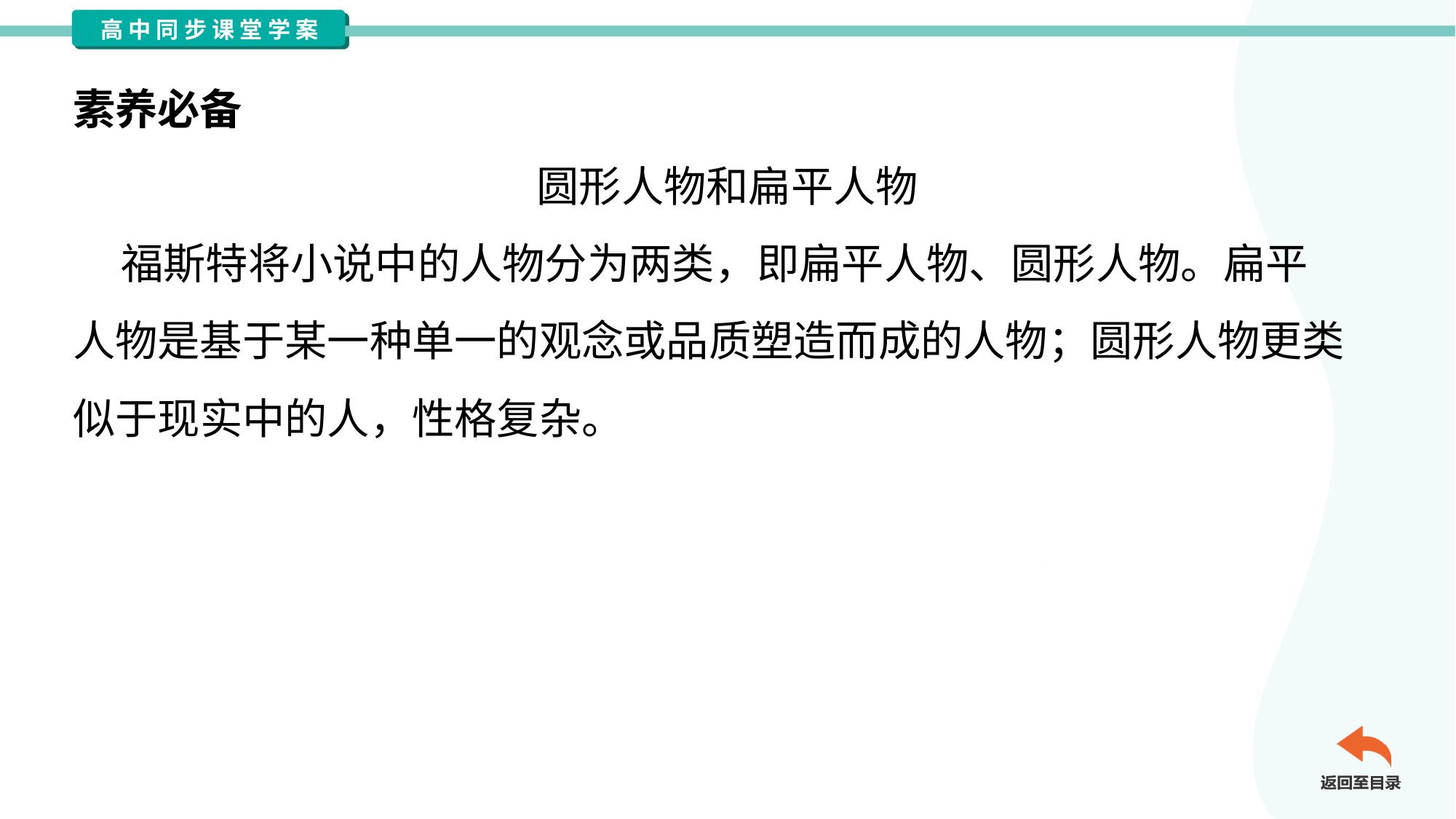

素养必备
圆形人物和扁平人物
    福斯特将小说中的人物分为两类，即扁平人物、圆形人物。扁平
人物是基于某一种单一的观念或品质塑造而成的人物；圆形人物更类
似于现实中的人，性格复杂。